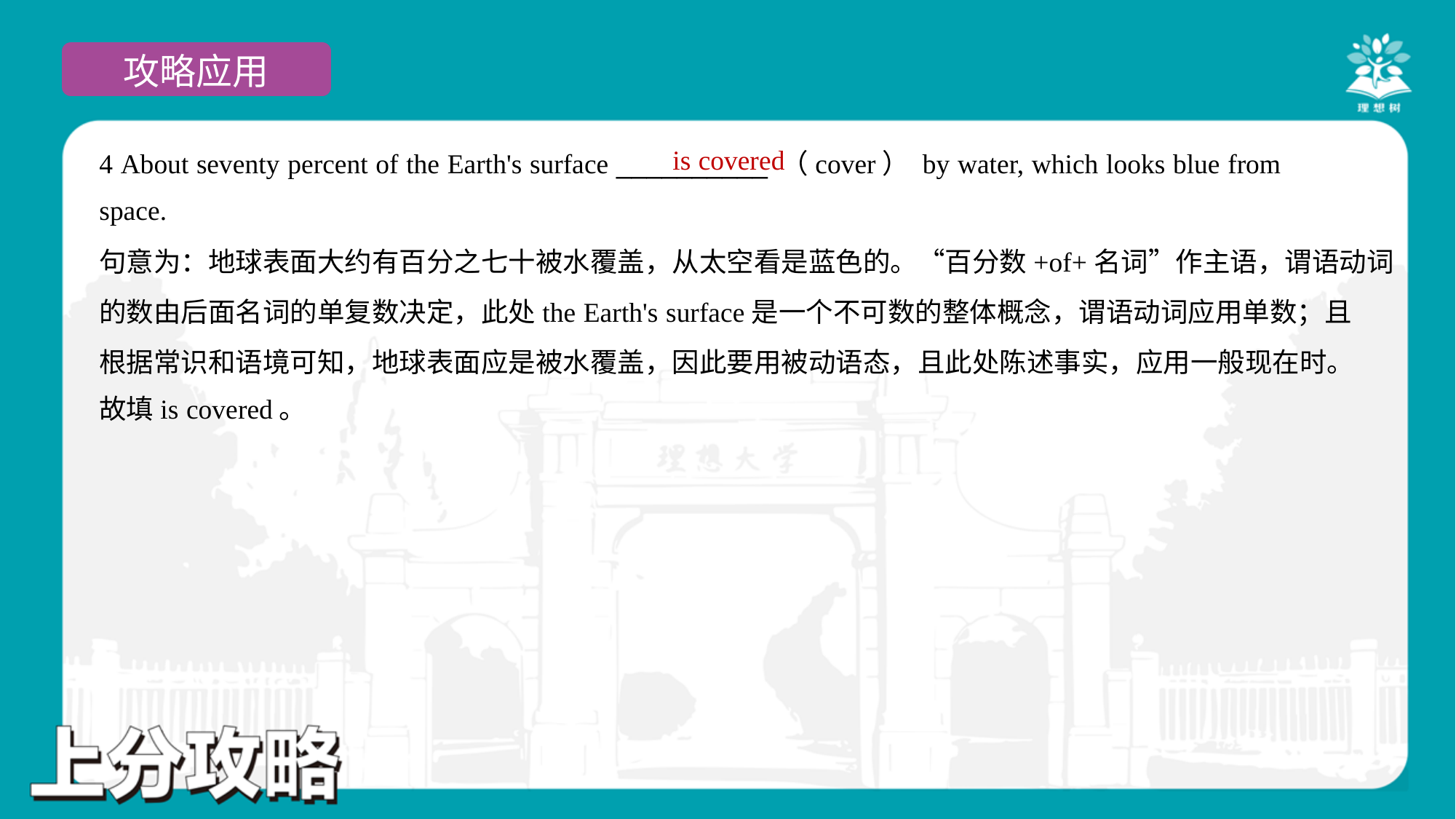

is covered
4 About seventy percent of the Earth's surface __________ （cover） by water, which looks blue from
space.
句意为：地球表面大约有百分之七十被水覆盖，从太空看是蓝色的。“百分数+of+名词”作主语，谓语动词
的数由后面名词的单复数决定，此处the Earth's surface是一个不可数的整体概念，谓语动词应用单数；且
根据常识和语境可知，地球表面应是被水覆盖，因此要用被动语态，且此处陈述事实，应用一般现在时。
故填is covered。